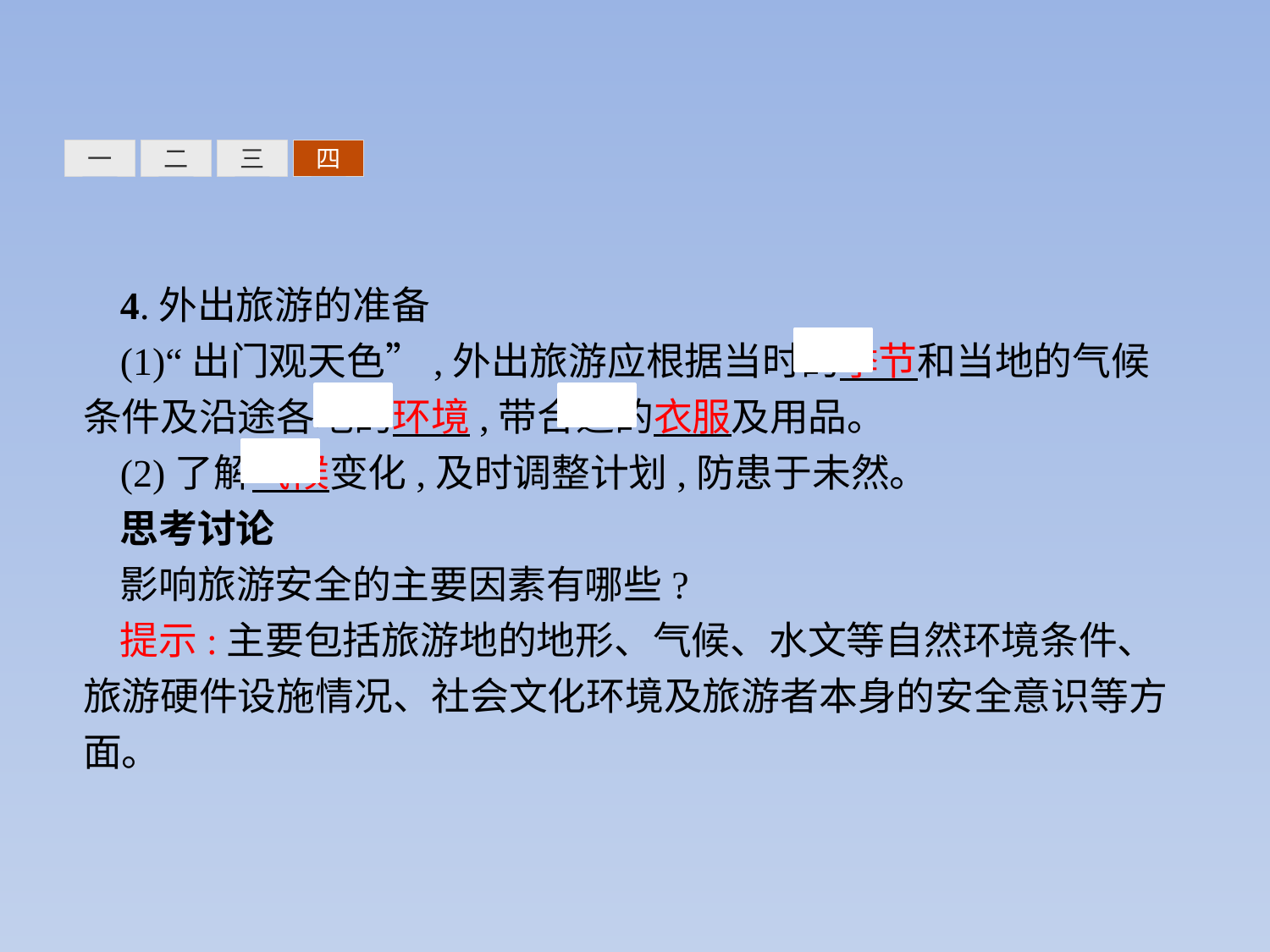

三
四
一
二
4.外出旅游的准备
(1)“出门观天色”,外出旅游应根据当时的季节和当地的气候条件及沿途各地的环境,带合适的衣服及用品。
(2)了解气候变化,及时调整计划,防患于未然。
思考讨论
影响旅游安全的主要因素有哪些?
提示:主要包括旅游地的地形、气候、水文等自然环境条件、旅游硬件设施情况、社会文化环境及旅游者本身的安全意识等方面。